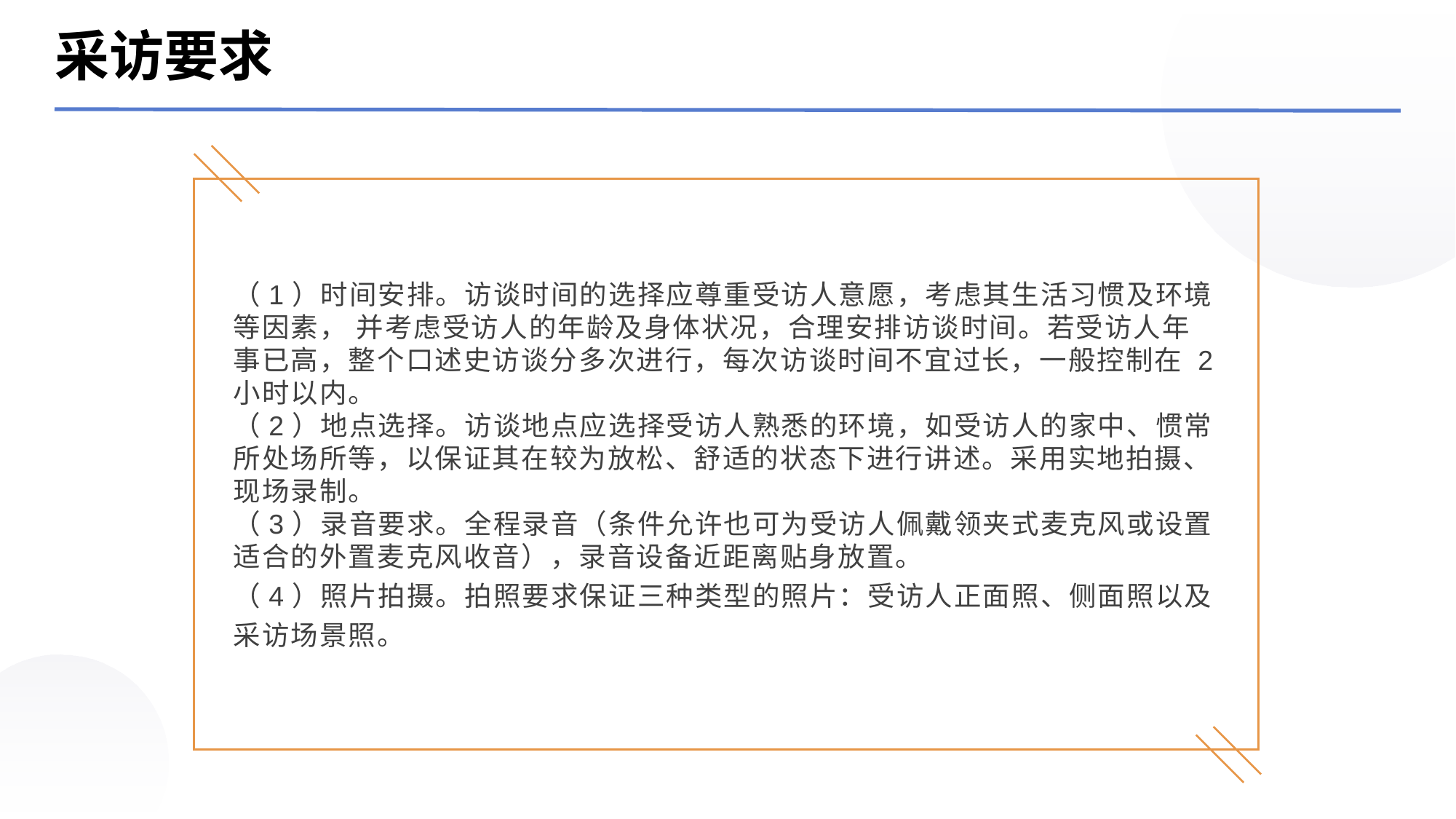

采访要求

（1）时间安排。访谈时间的选择应尊重受访人意愿，考虑其生活习惯及环境等因素， 并考虑受访人的年龄及身体状况，合理安排访谈时间。若受访人年事已高，整个口述史访谈分多次进行，每次访谈时间不宜过长，一般控制在 2 小时以内。
（2）地点选择。访谈地点应选择受访人熟悉的环境，如受访人的家中、惯常所处场所等，以保证其在较为放松、舒适的状态下进行讲述。采用实地拍摄、现场录制。
（3）录音要求。全程录音（条件允许也可为受访人佩戴领夹式麦克风或设置适合的外置麦克风收音），录音设备近距离贴身放置。
（4）照片拍摄。拍照要求保证三种类型的照片：受访人正面照、侧面照以及采访场景照。